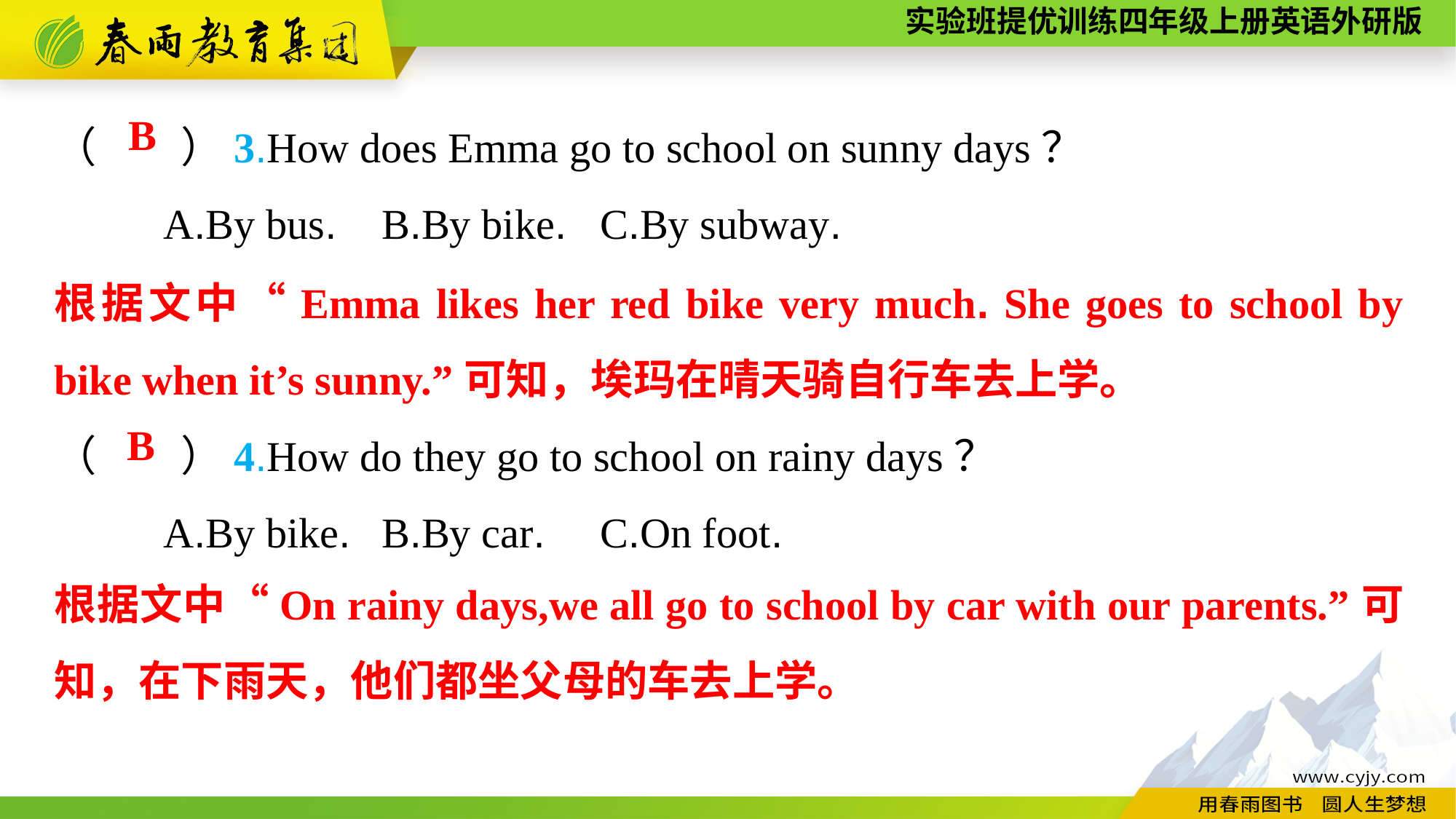

（　　）3.How does Emma go to school on sunny days？
	A.By bus.	B.By bike.	C.By subway.
B
根据文中“Emma likes her red bike very much. She goes to school by bike when it’s sunny.”可知，埃玛在晴天骑自行车去上学。
（　　）4.How do they go to school on rainy days？
	A.By bike.	B.By car.	C.On foot.
B
根据文中“On rainy days,we all go to school by car with our parents.”可知，在下雨天，他们都坐父母的车去上学。